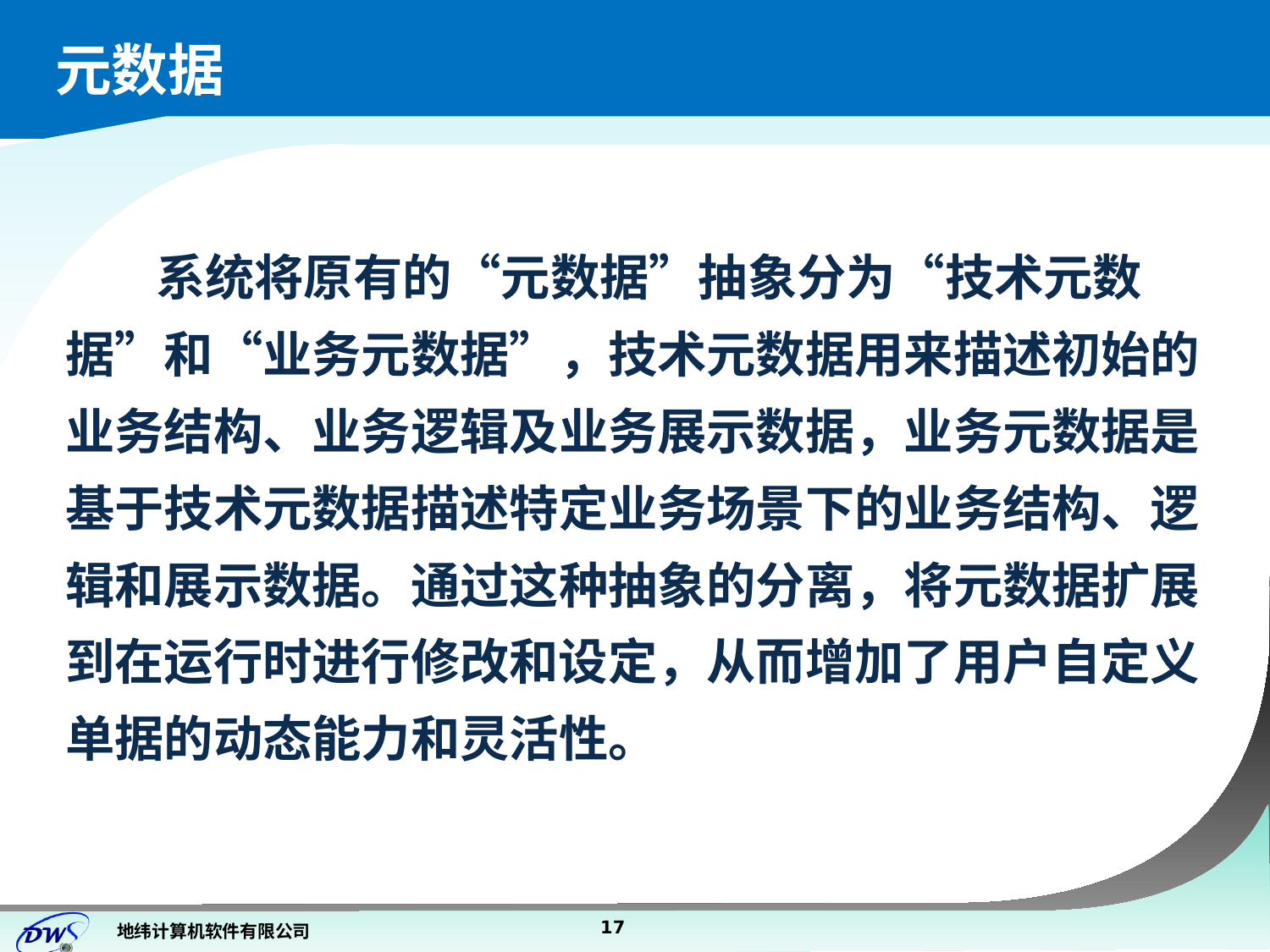

# 元数据
       系统将原有的“元数据”抽象分为“技术元数据”和“业务元数据”，技术元数据用来描述初始的业务结构、业务逻辑及业务展示数据，业务元数据是基于技术元数据描述特定业务场景下的业务结构、逻辑和展示数据。通过这种抽象的分离，将元数据扩展到在运行时进行修改和设定，从而增加了用户自定义单据的动态能力和灵活性。

17
地纬计算机软件有限公司